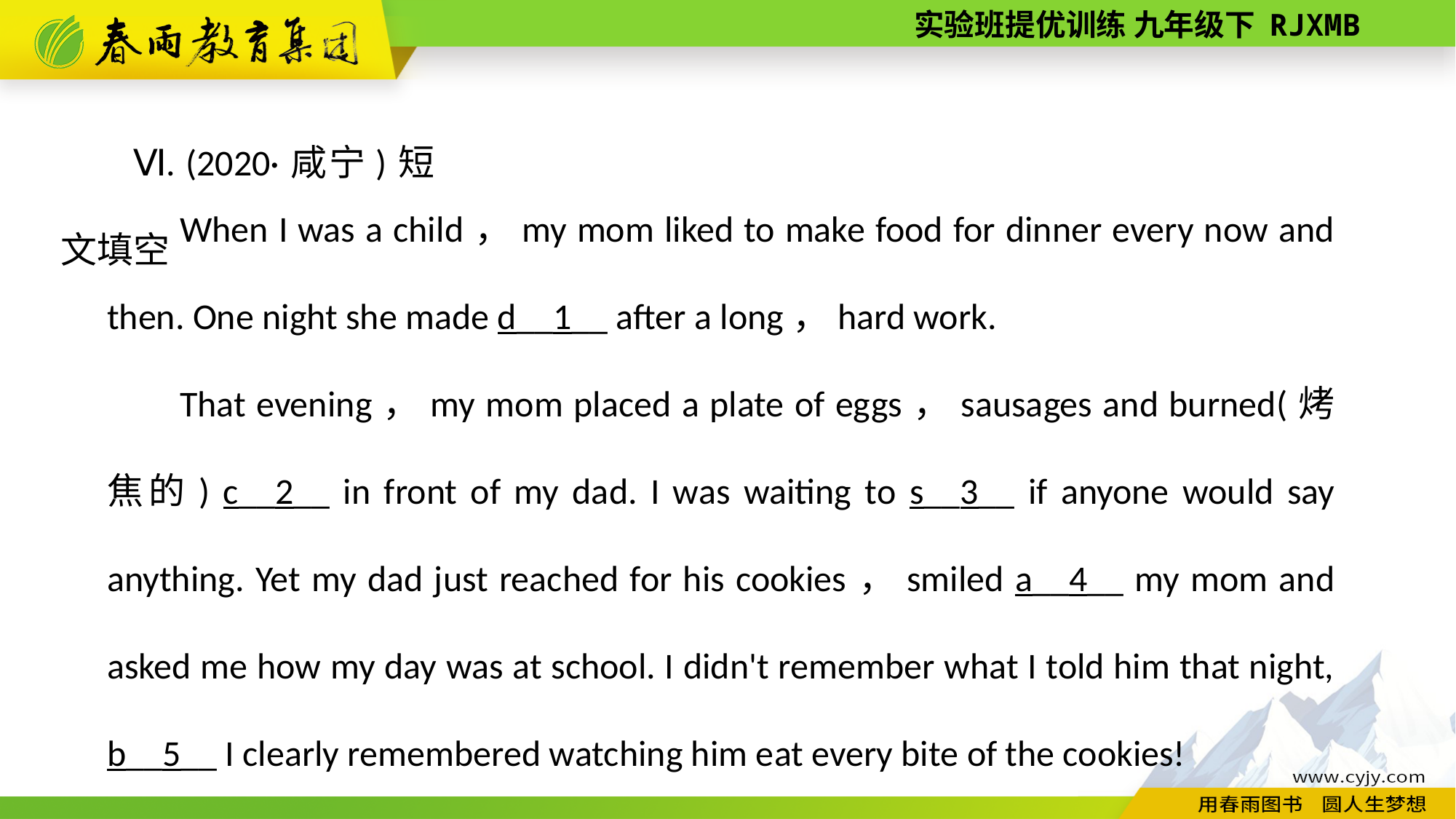

Ⅵ. (2020·咸宁)短文填空
When I was a child，my mom liked to make food for dinner every now and then. One night she made d__1__ after a long，hard work.
That evening，my mom placed a plate of eggs，sausages and burned(烤焦的) c__2__ in front of my dad. I was waiting to s__3__ if anyone would say anything. Yet my dad just reached for his cookies，smiled a__4__ my mom and asked me how my day was at school. I didn't remember what I told him that night, b__5__ I clearly remembered watching him eat every bite of the cookies!